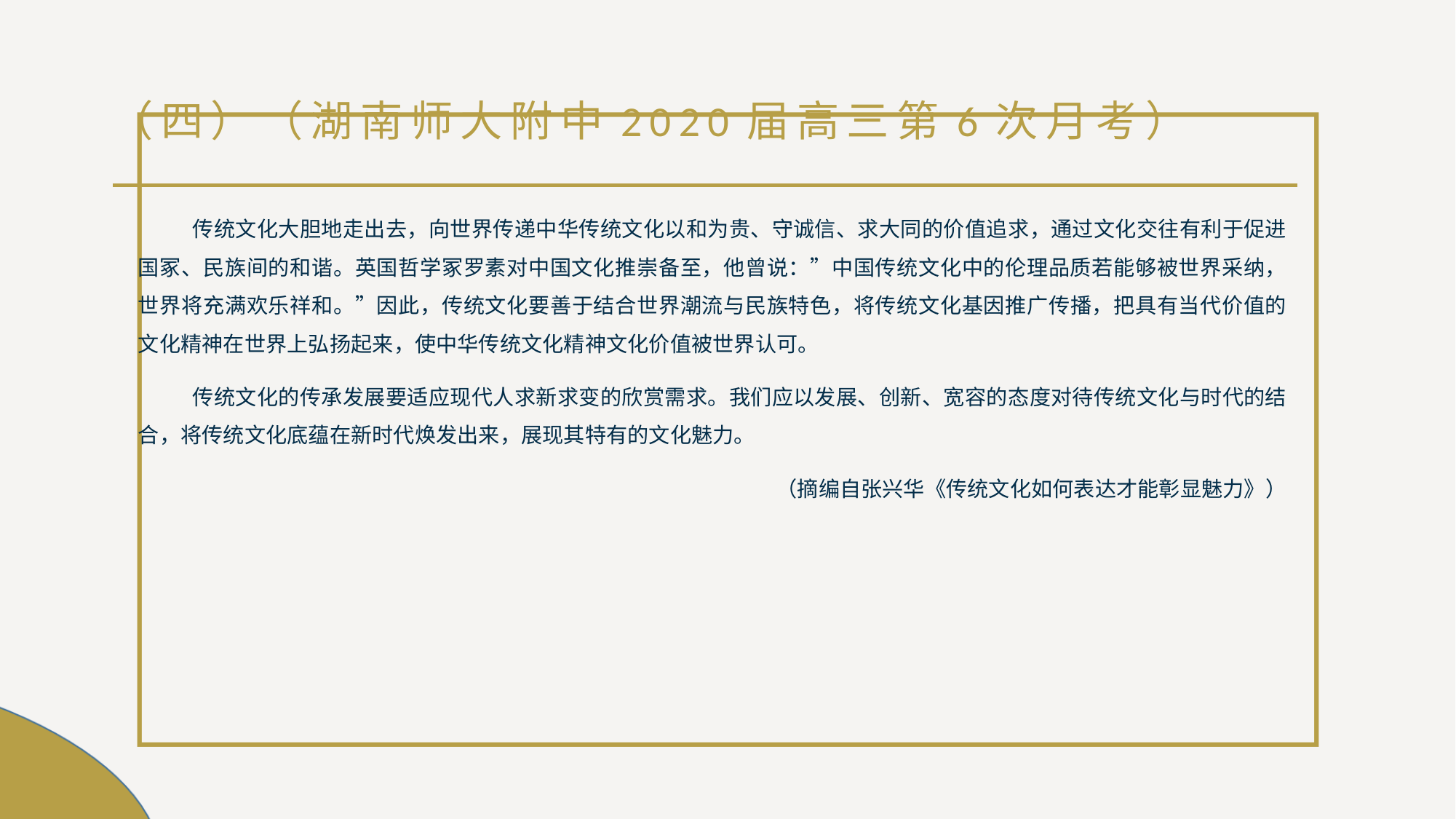

# （四）（湖南师大附中2020届高三第6次月考）
传统文化大胆地走出去，向世界传递中华传统文化以和为贵、守诚信、求大同的价值追求，通过文化交往有利于促进国冢、民族间的和谐。英国哲学冢罗素对中国文化推崇备至，他曾说：”中国传统文化中的伦理品质若能够被世界采纳，世界将充满欢乐祥和。”因此，传统文化要善于结合世界潮流与民族特色，将传统文化基因推广传播，把具有当代价值的文化精神在世界上弘扬起来，使中华传统文化精神文化价值被世界认可。
传统文化的传承发展要适应现代人求新求变的欣赏需求。我们应以发展、创新、宽容的态度对待传统文化与时代的结合，将传统文化底蕴在新时代焕发出来，展现其特有的文化魅力。
（摘编自张兴华《传统文化如何表达才能彰显魅力》）